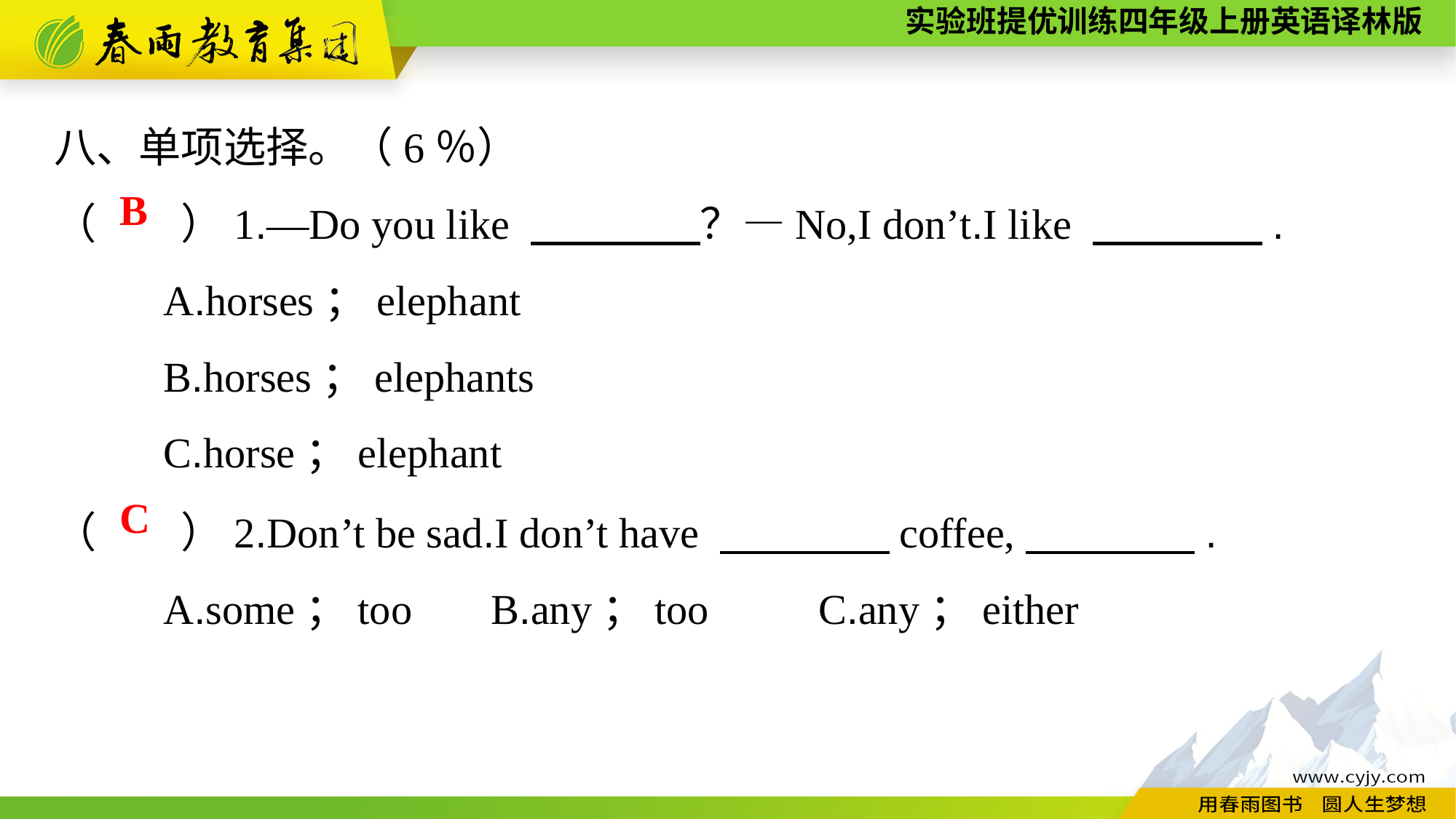

八、单项选择。（6％）
（　　）1.—Do you like 　　　　？—No,I don’t.I like 　　　　.
	A.horses；elephant
	B.horses；elephants
	C.horse；elephant

B
（　　）2.Don’t be sad.I don’t have 　　　　coffee,　　　　.
	A.some；too	B.any；too	C.any；either
C